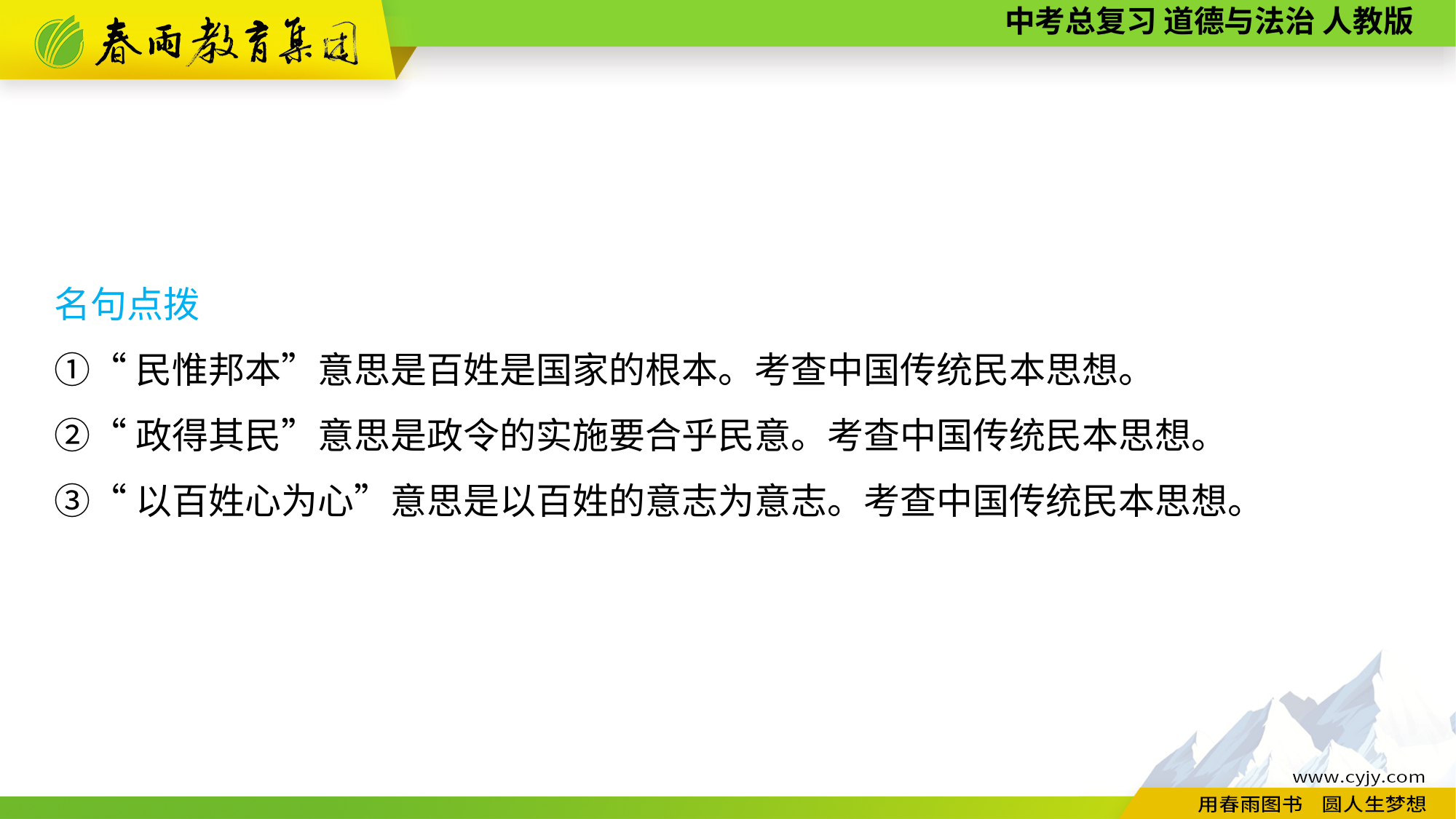

名句点拨
①“民惟邦本”意思是百姓是国家的根本。考查中国传统民本思想。
②“政得其民”意思是政令的实施要合乎民意。考查中国传统民本思想。
③“以百姓心为心”意思是以百姓的意志为意志。考查中国传统民本思想。